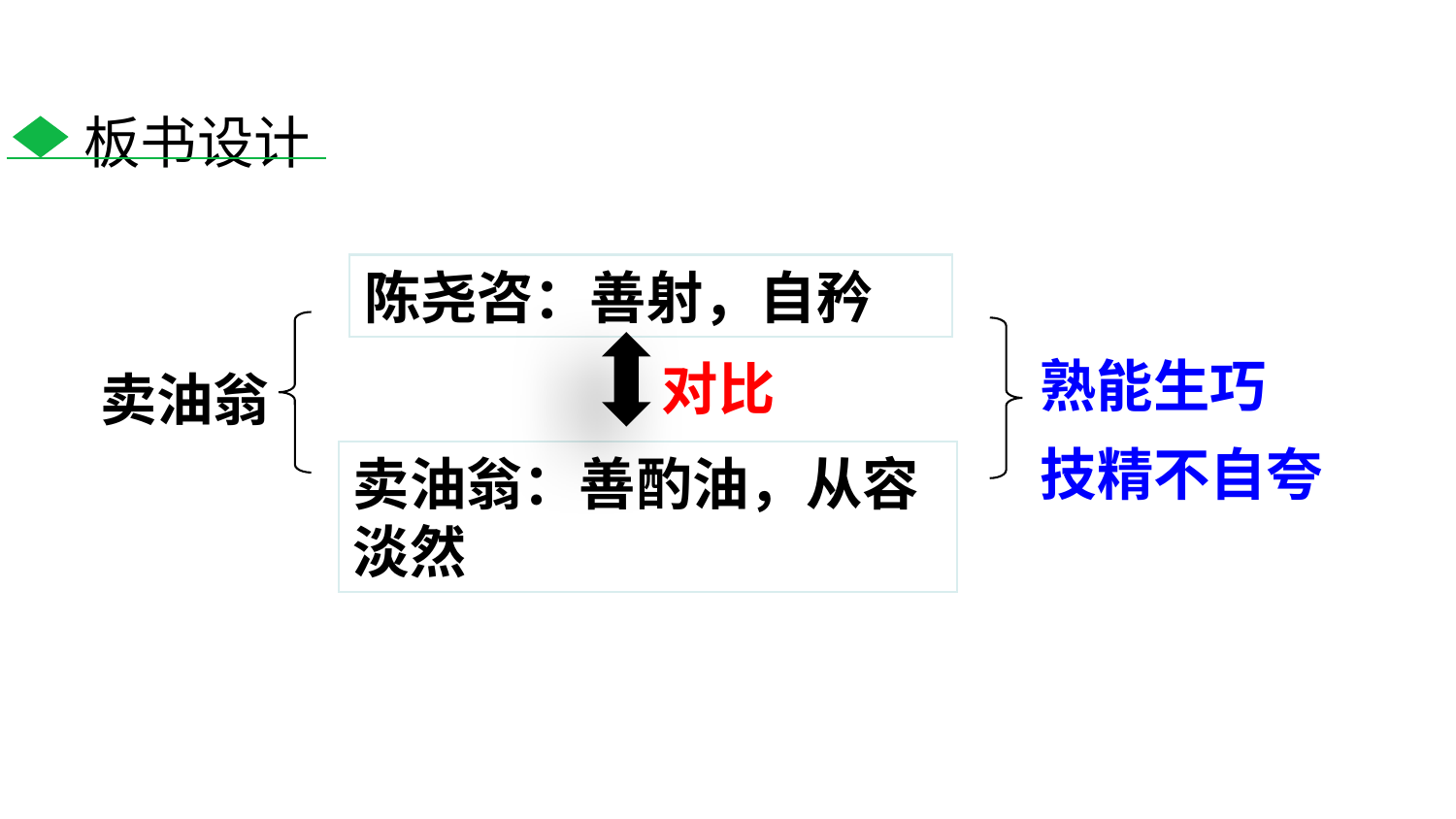

板书设计

陈尧咨：善射，自矜

熟能生巧
技精不自夸

对比
卖油翁
卖油翁：善酌油，从容淡然